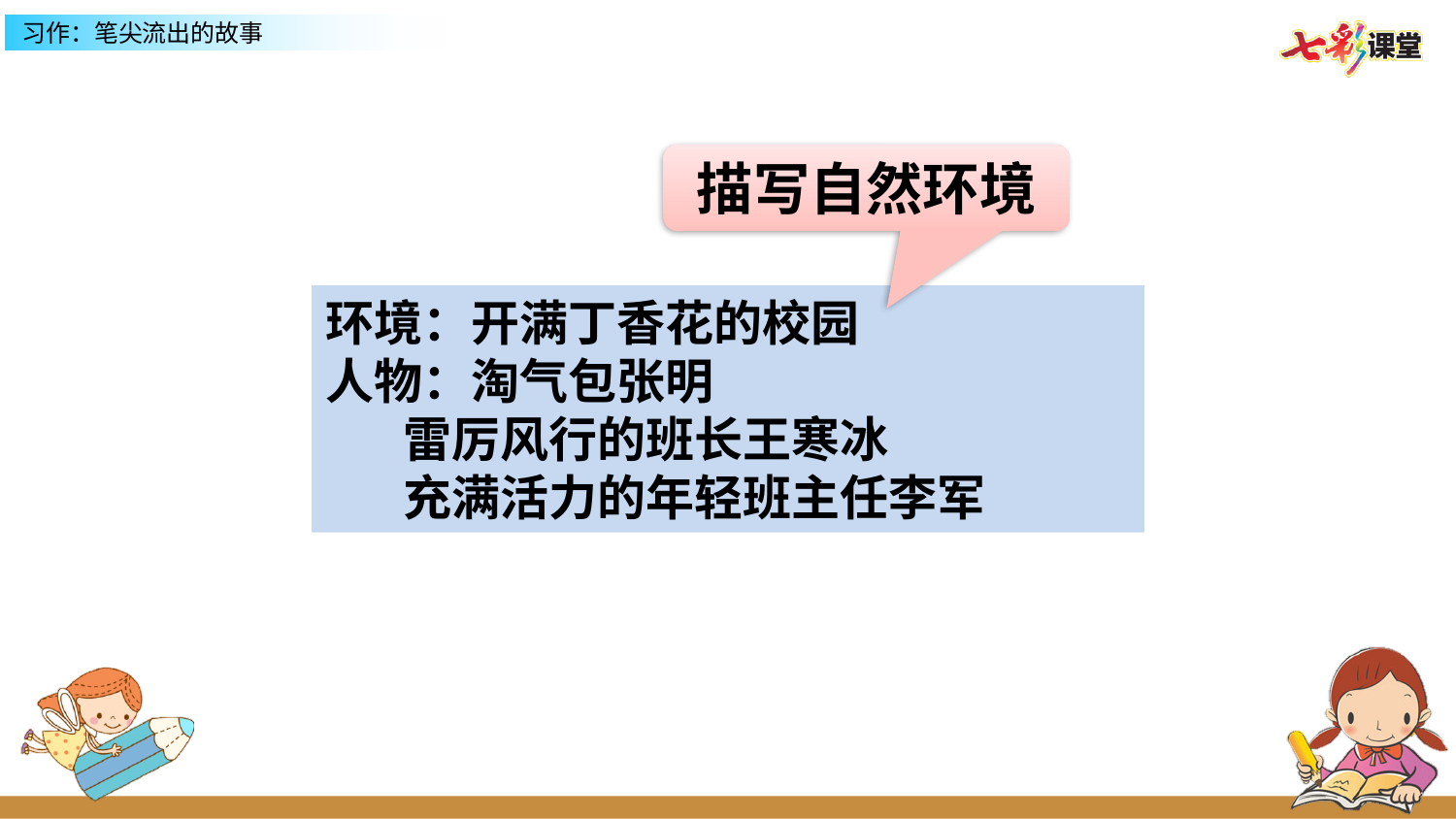

描写自然环境
环境：开满丁香花的校园
人物：淘气包张明
      雷厉风行的班长王寒冰
      充满活力的年轻班主任李军